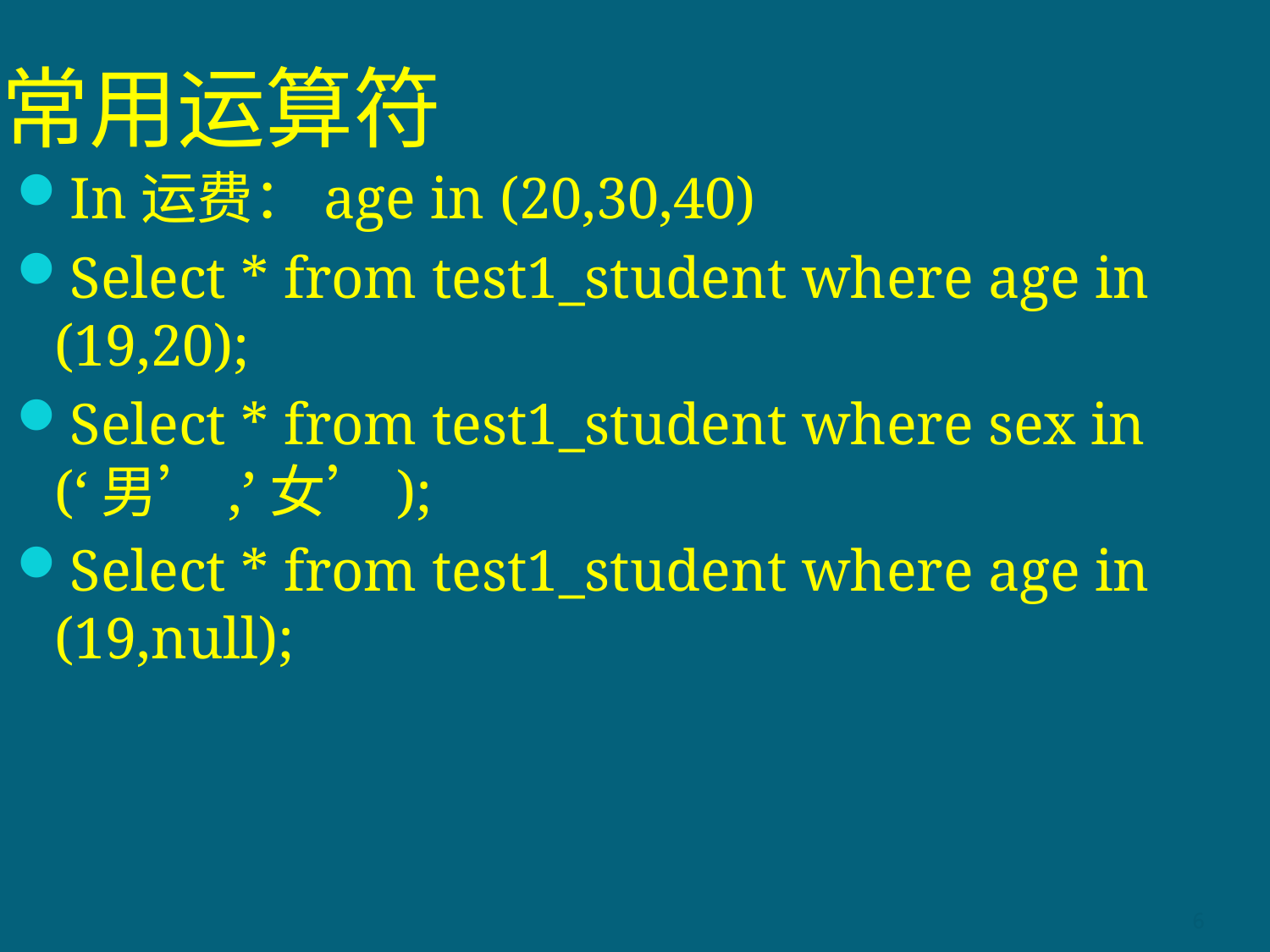

# 常用运算符
In运费：age in (20,30,40)
Select * from test1_student where age in (19,20);
Select * from test1_student where sex in (‘男’,’女’);
Select * from test1_student where age in (19,null);

6